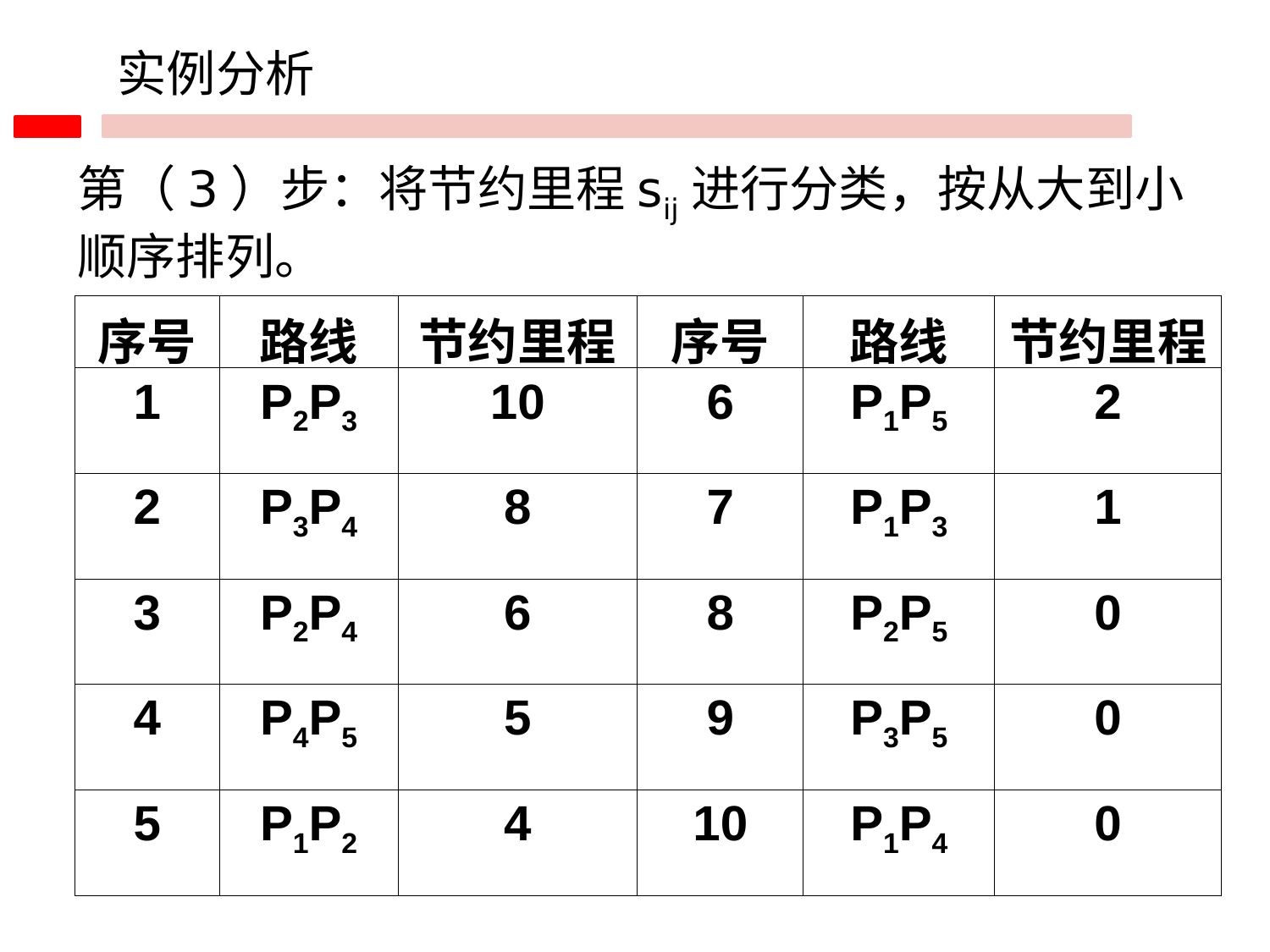

实例分析
第（3）步：将节约里程sij进行分类，按从大到小顺序排列。
| 序号 | 路线 | 节约里程 | 序号 | 路线 | 节约里程 |
| --- | --- | --- | --- | --- | --- |
| 1 | P2P3 | 10 | 6 | P1P5 | 2 |
| 2 | P3P4 | 8 | 7 | P1P3 | 1 |
| 3 | P2P4 | 6 | 8 | P2P5 | 0 |
| 4 | P4P5 | 5 | 9 | P3P5 | 0 |
| 5 | P1P2 | 4 | 10 | P1P4 | 0 |